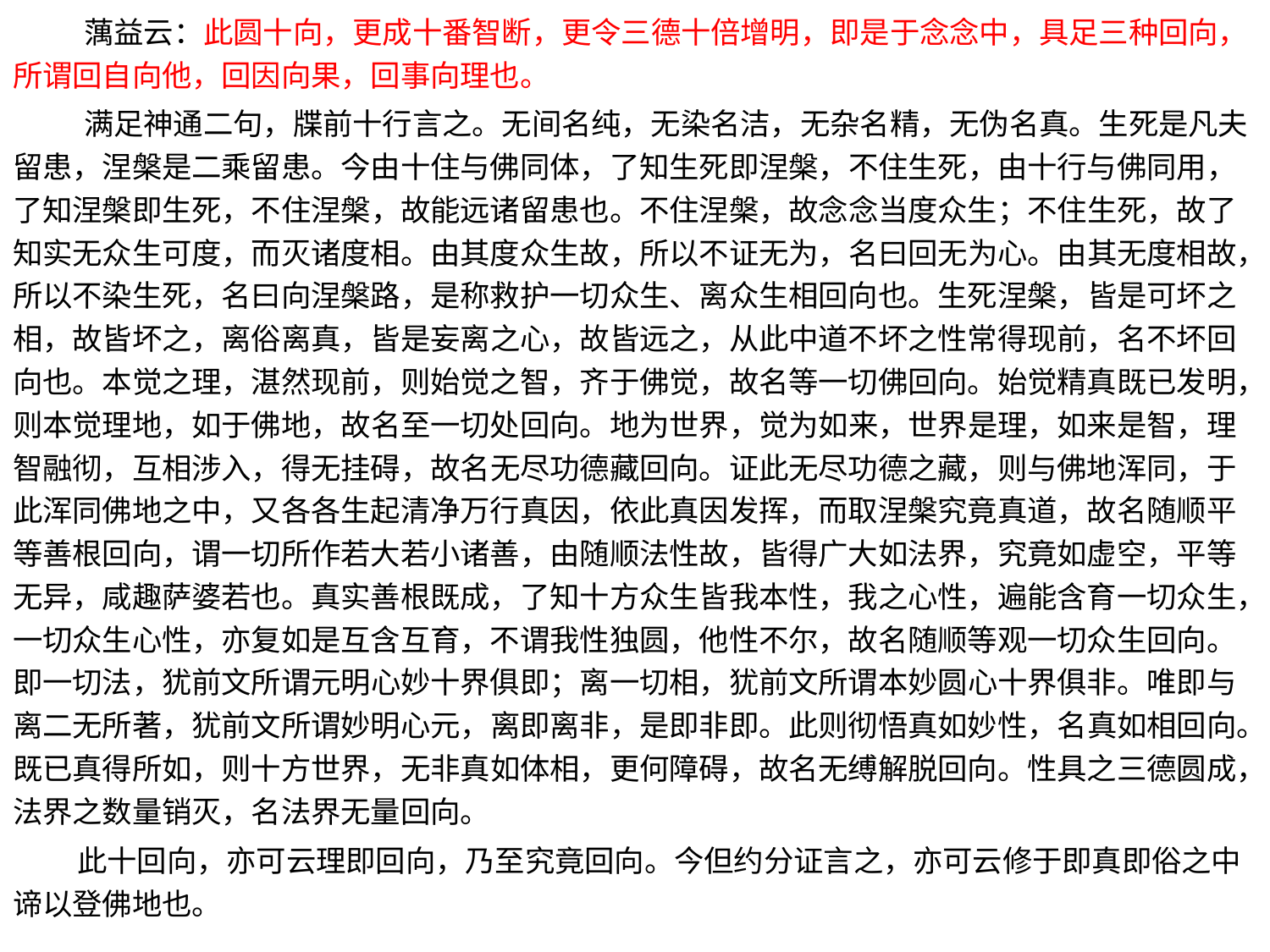

蕅益云：此圆十向，更成十番智断，更令三德十倍增明，即是于念念中，具足三种回向，所谓回自向他，回因向果，回事向理也。
          满足神通二句，牒前十行言之。无间名纯，无染名洁，无杂名精，无伪名真。生死是凡夫留患，涅槃是二乘留患。今由十住与佛同体，了知生死即涅槃，不住生死，由十行与佛同用，了知涅槃即生死，不住涅槃，故能远诸留患也。不住涅槃，故念念当度众生；不住生死，故了知实无众生可度，而灭诸度相。由其度众生故，所以不证无为，名曰回无为心。由其无度相故，所以不染生死，名曰向涅槃路，是称救护一切众生、离众生相回向也。生死涅槃，皆是可坏之相，故皆坏之，离俗离真，皆是妄离之心，故皆远之，从此中道不坏之性常得现前，名不坏回向也。本觉之理，湛然现前，则始觉之智，齐于佛觉，故名等一切佛回向。始觉精真既已发明，则本觉理地，如于佛地，故名至一切处回向。地为世界，觉为如来，世界是理，如来是智，理智融彻，互相涉入，得无挂碍，故名无尽功德藏回向。证此无尽功德之藏，则与佛地浑同，于此浑同佛地之中，又各各生起清净万行真因，依此真因发挥，而取涅槃究竟真道，故名随顺平等善根回向，谓一切所作若大若小诸善，由随顺法性故，皆得广大如法界，究竟如虚空，平等无异，咸趣萨婆若也。真实善根既成，了知十方众生皆我本性，我之心性，遍能含育一切众生，一切众生心性，亦复如是互含互育，不谓我性独圆，他性不尔，故名随顺等观一切众生回向。即一切法，犹前文所谓元明心妙十界俱即；离一切相，犹前文所谓本妙圆心十界俱非。唯即与离二无所著，犹前文所谓妙明心元，离即离非，是即非即。此则彻悟真如妙性，名真如相回向。既已真得所如，则十方世界，无非真如体相，更何障碍，故名无缚解脱回向。性具之三德圆成，法界之数量销灭，名法界无量回向。
         此十回向，亦可云理即回向，乃至究竟回向。今但约分证言之，亦可云修于即真即俗之中谛以登佛地也。